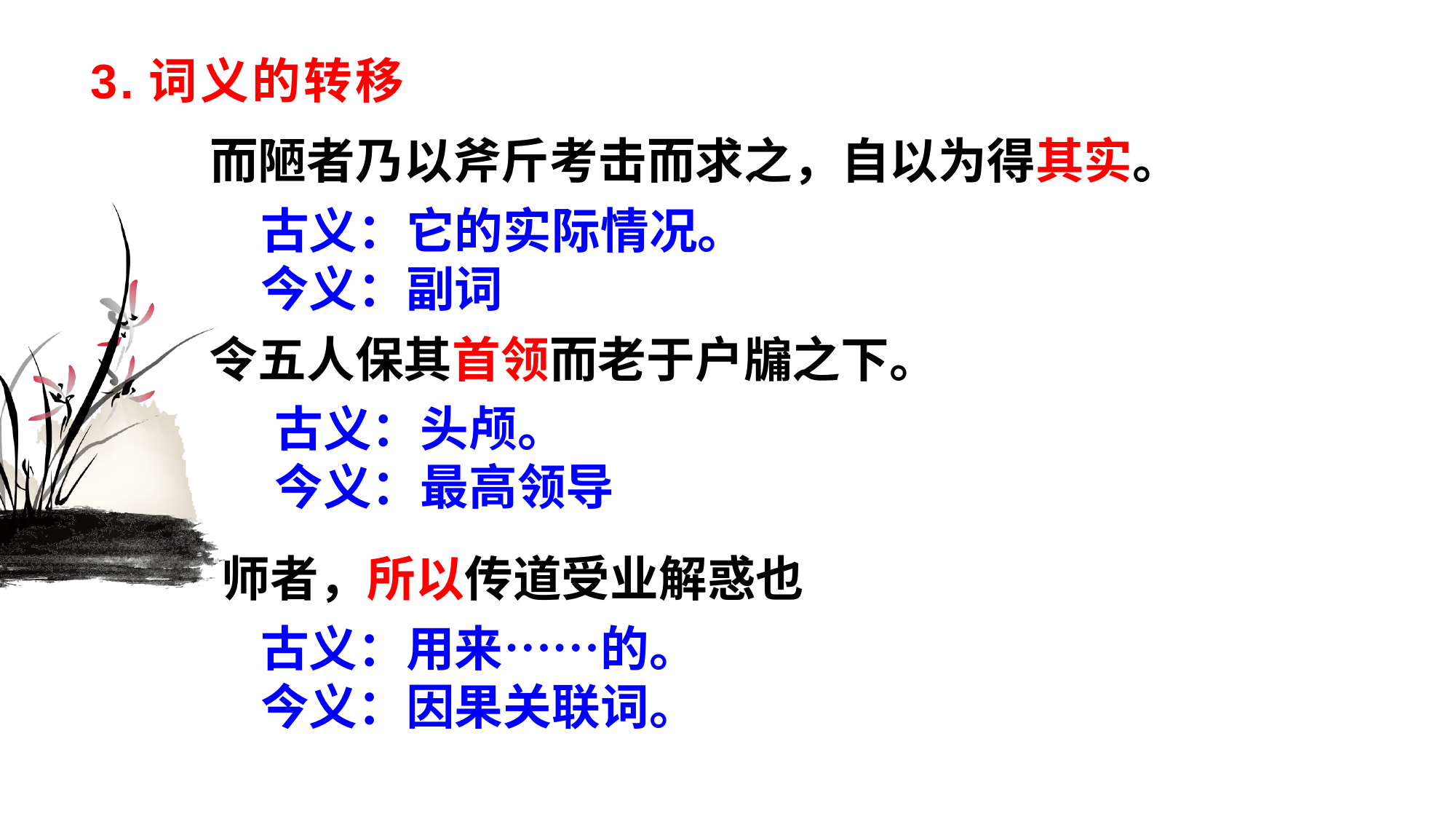

# 3.词义的转移
而陋者乃以斧斤考击而求之，自以为得其实。
古义：它的实际情况。
今义：副词
令五人保其首领而老于户牖之下。
古义：头颅。
今义：最高领导
师者，所以传道受业解惑也
古义：用来……的。
今义：因果关联词。